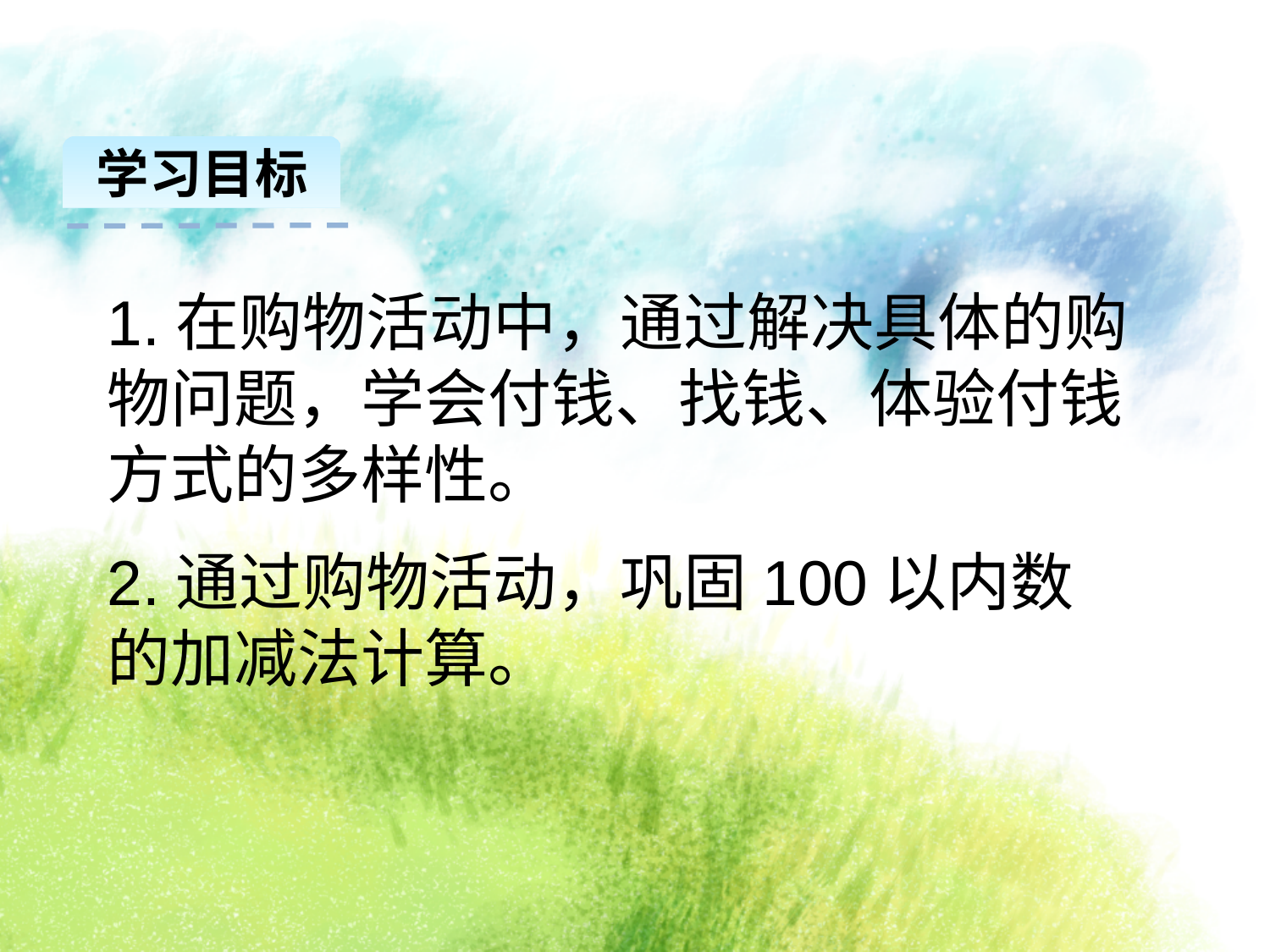

学习目标

1.在购物活动中，通过解决具体的购物问题，学会付钱、找钱、体验付钱方式的多样性。
2.通过购物活动，巩固100以内数的加减法计算。